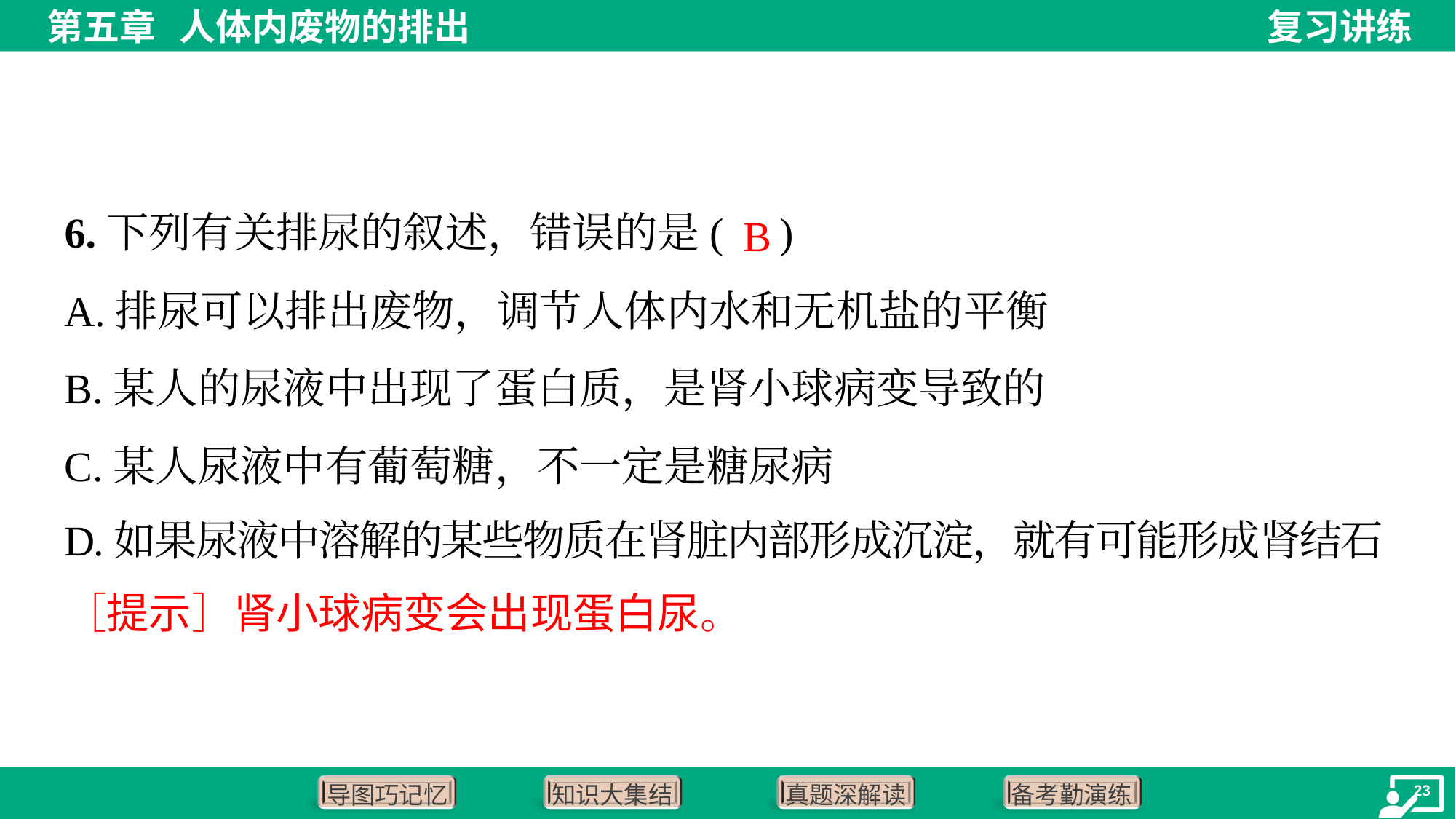

6.下列有关排尿的叙述，错误的是(     )
B
A.排尿可以排出废物，调节人体内水和无机盐的平衡
B.某人的尿液中出现了蛋白质，是肾小球病变导致的
C.某人尿液中有葡萄糖，不一定是糖尿病
D.如果尿液中溶解的某些物质在肾脏内部形成沉淀，就有可能形成肾结石
［提示］肾小球病变会出现蛋白尿。